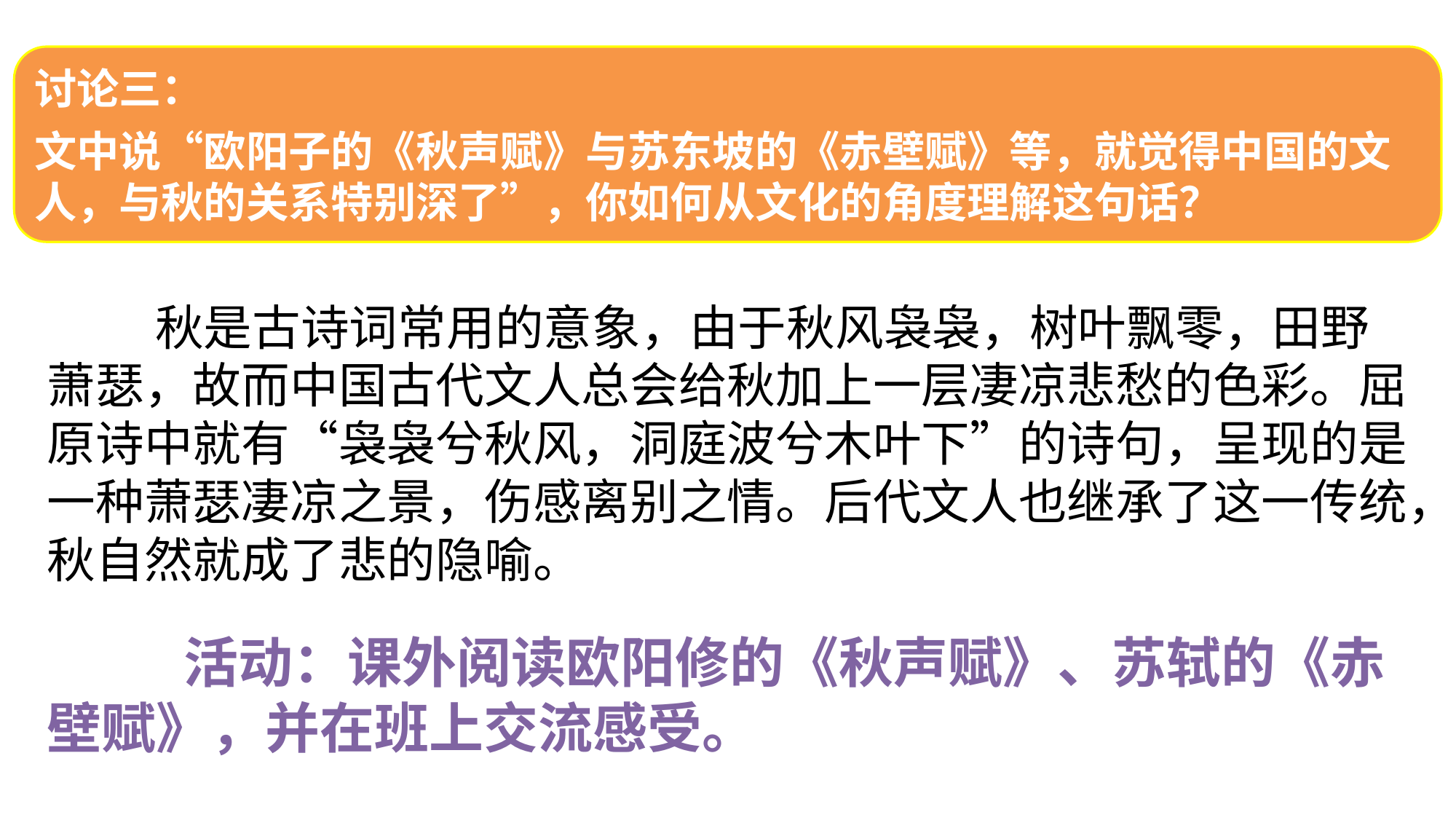

讨论三：
文中说“欧阳子的《秋声赋》与苏东坡的《赤壁赋》等，就觉得中国的文人，与秋的关系特别深了”，你如何从文化的角度理解这句话？
       秋是古诗词常用的意象，由于秋风袅袅，树叶飘零，田野萧瑟，故而中国古代文人总会给秋加上一层凄凉悲愁的色彩。屈原诗中就有“袅袅兮秋风，洞庭波兮木叶下”的诗句，呈现的是一种萧瑟凄凉之景，伤感离别之情。后代文人也继承了这一传统，秋自然就成了悲的隐喻。
        活动：课外阅读欧阳修的《秋声赋》、苏轼的《赤壁赋》，并在班上交流感受。